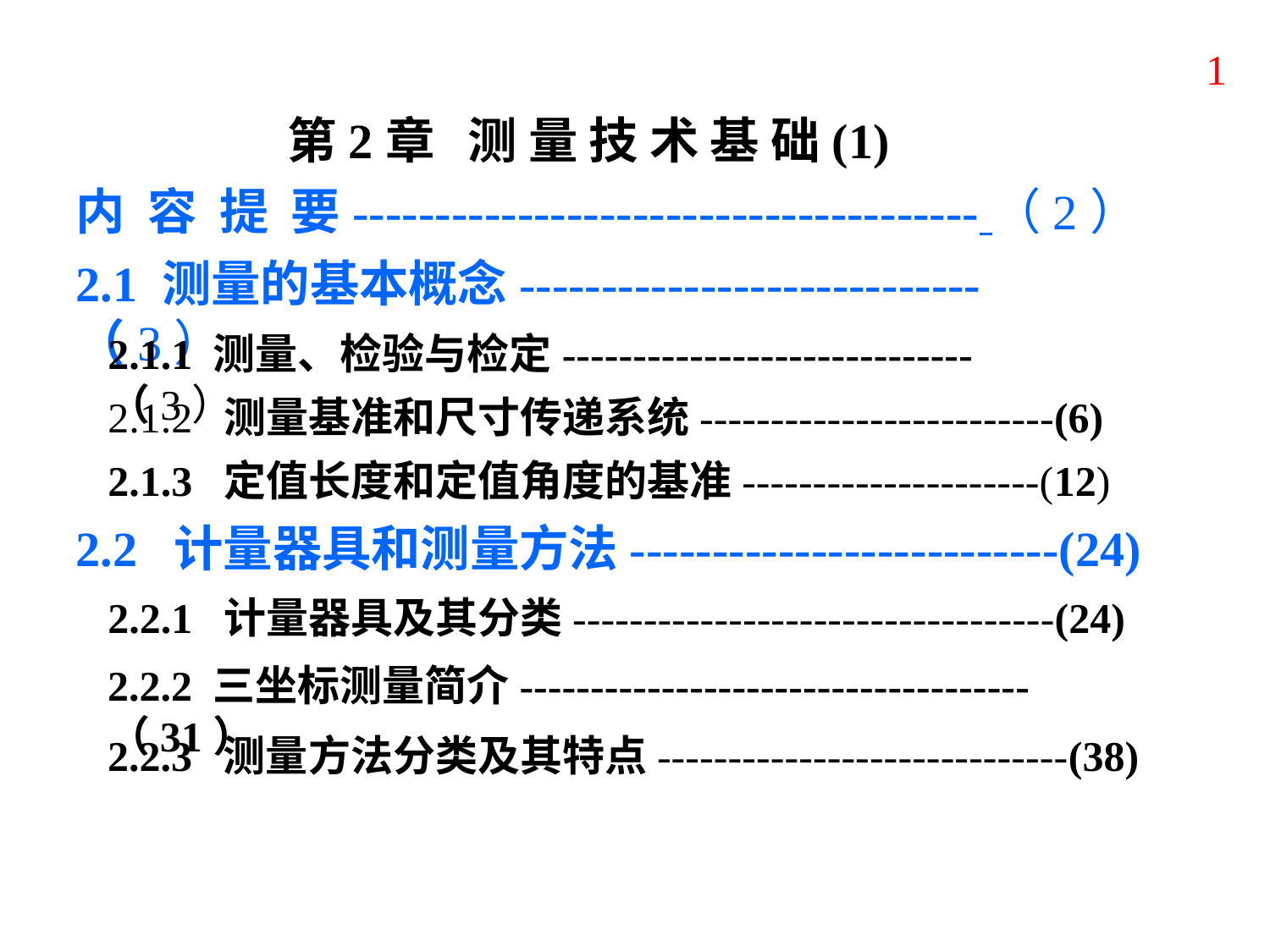

1
第2章   测 量 技 术 基 础(1)
内  容  提  要-------------------------------------- （2）
2.1 测量的基本概念----------------------------  （3）
2.1.1 测量、检验与检定-----------------------------    （3）
2.1.2  测量基准和尺寸传递系统-------------------------(6)
2.1.3  定值长度和定值角度的基准---------------------(12)
2.2  计量器具和测量方法--------------------------(24)
2.2.1  计量器具及其分类----------------------------------(24)
2.2.2 三坐标测量简介------------------------------------（31）
2.2.3  测量方法分类及其特点-----------------------------(38)